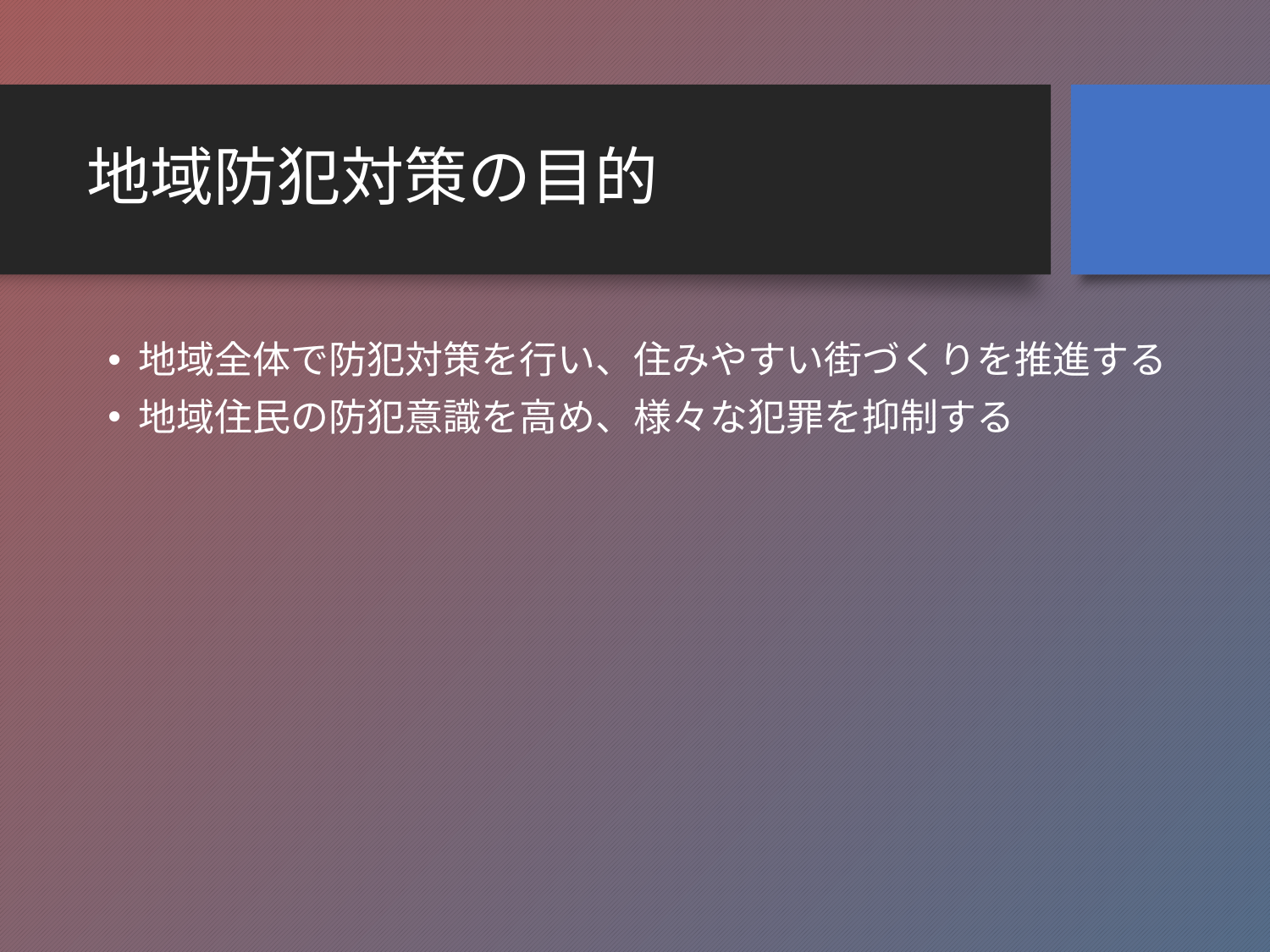

# 地域防犯対策の目的
地域全体で防犯対策を行い、住みやすい街づくりを推進する
地域住民の防犯意識を高め、様々な犯罪を抑制する